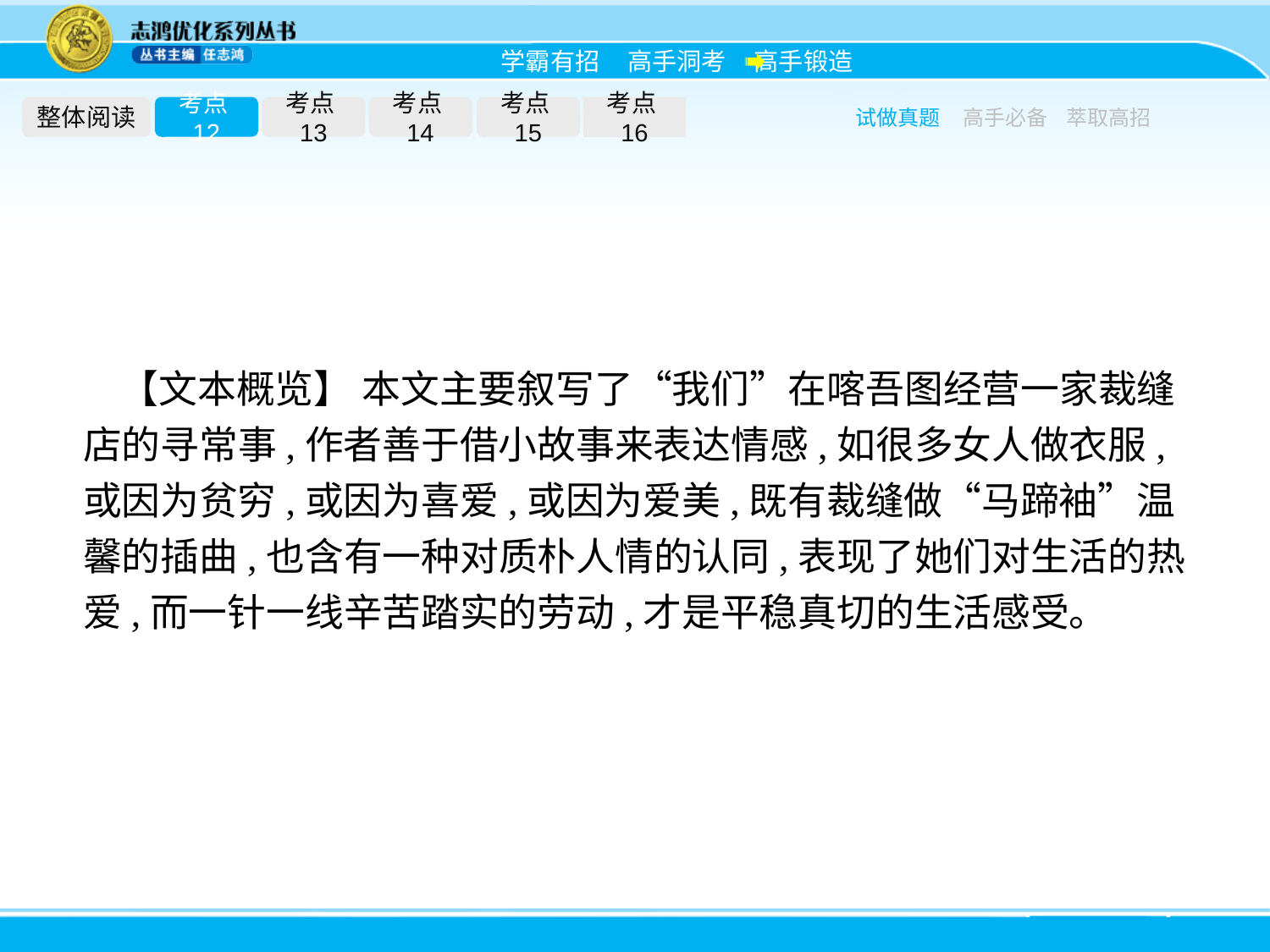

整体阅读
考点12
考点13
考点14
考点15
考点16
试做真题
高手必备
萃取高招
【文本概览】 本文主要叙写了“我们”在喀吾图经营一家裁缝店的寻常事,作者善于借小故事来表达情感,如很多女人做衣服,或因为贫穷,或因为喜爱,或因为爱美,既有裁缝做“马蹄袖”温馨的插曲,也含有一种对质朴人情的认同,表现了她们对生活的热爱,而一针一线辛苦踏实的劳动,才是平稳真切的生活感受。